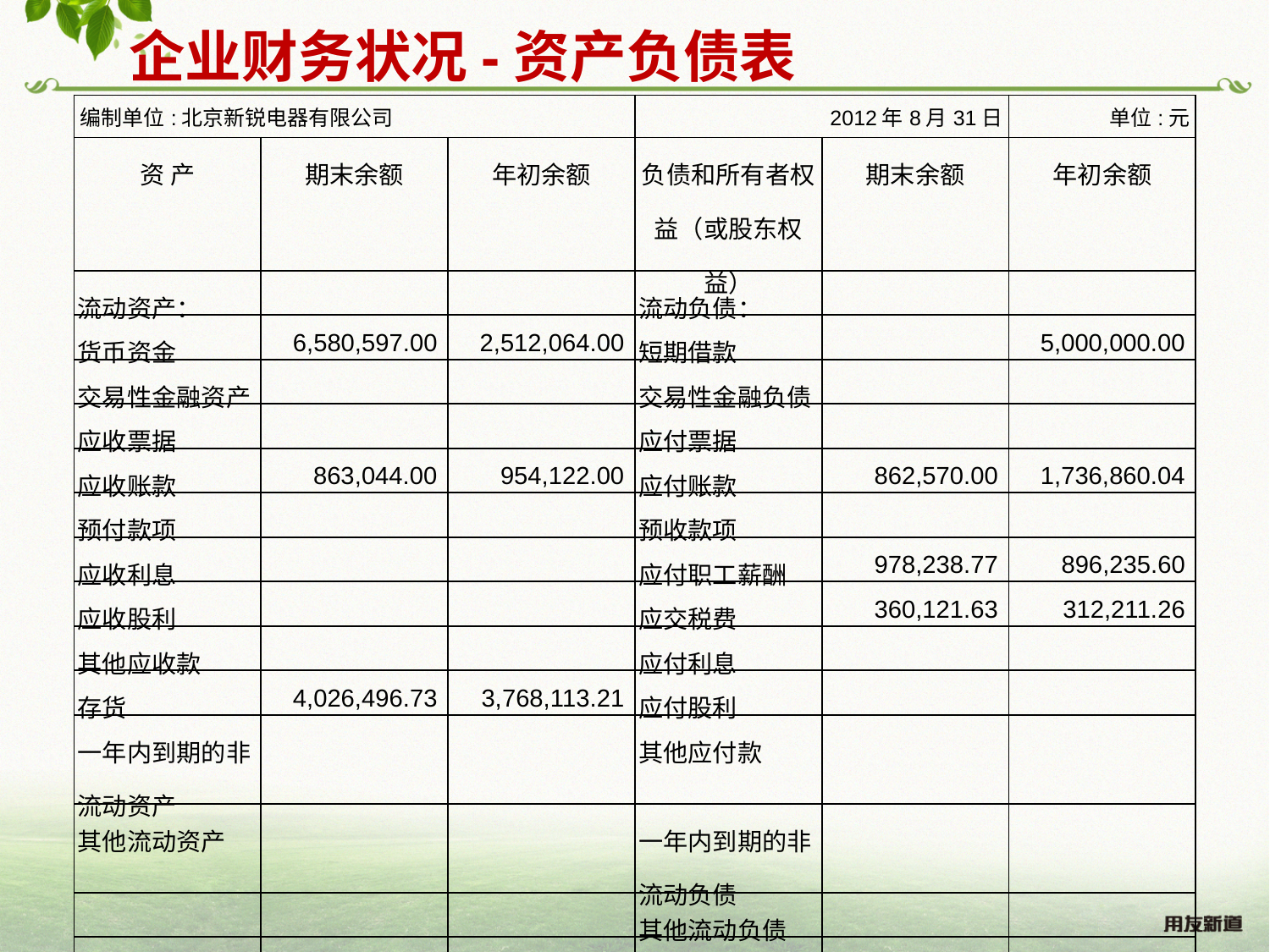

企业财务状况-资产负债表
| 编制单位:北京新锐电器有限公司 |  |  | 2012年8月31日 |  | 单位:元 |
| --- | --- | --- | --- | --- | --- |
| 资 产 | 期末余额 | 年初余额 | 负债和所有者权益（或股东权益） | 期末余额 | 年初余额 |
| 流动资产： |  |  | 流动负债： |  |  |
| 货币资金 | 6,580,597.00 | 2,512,064.00 | 短期借款 |  | 5,000,000.00 |
| 交易性金融资产 |  |  | 交易性金融负债 |  |  |
| 应收票据 |  |  | 应付票据 |  |  |
| 应收账款 | 863,044.00 | 954,122.00 | 应付账款 | 862,570.00 | 1,736,860.04 |
| 预付款项 |  |  | 预收款项 |  |  |
| 应收利息 |  |  | 应付职工薪酬 | 978,238.77 | 896,235.60 |
| 应收股利 |  |  | 应交税费 | 360,121.63 | 312,211.26 |
| 其他应收款 |  |  | 应付利息 |  |  |
| 存货 | 4,026,496.73 | 3,768,113.21 | 应付股利 |  |  |
| 一年内到期的非流动资产 |  |  | 其他应付款 |  |  |
| 其他流动资产 |  |  | 一年内到期的非流动负债 |  |  |
|  |  |  | 其他流动负债 |  |  |
| 流动资产合计 | 11,470,137.73 | 7,234,299.21 | 流动负债合计 | 2,200,930.40 | 7,945,306.90 |